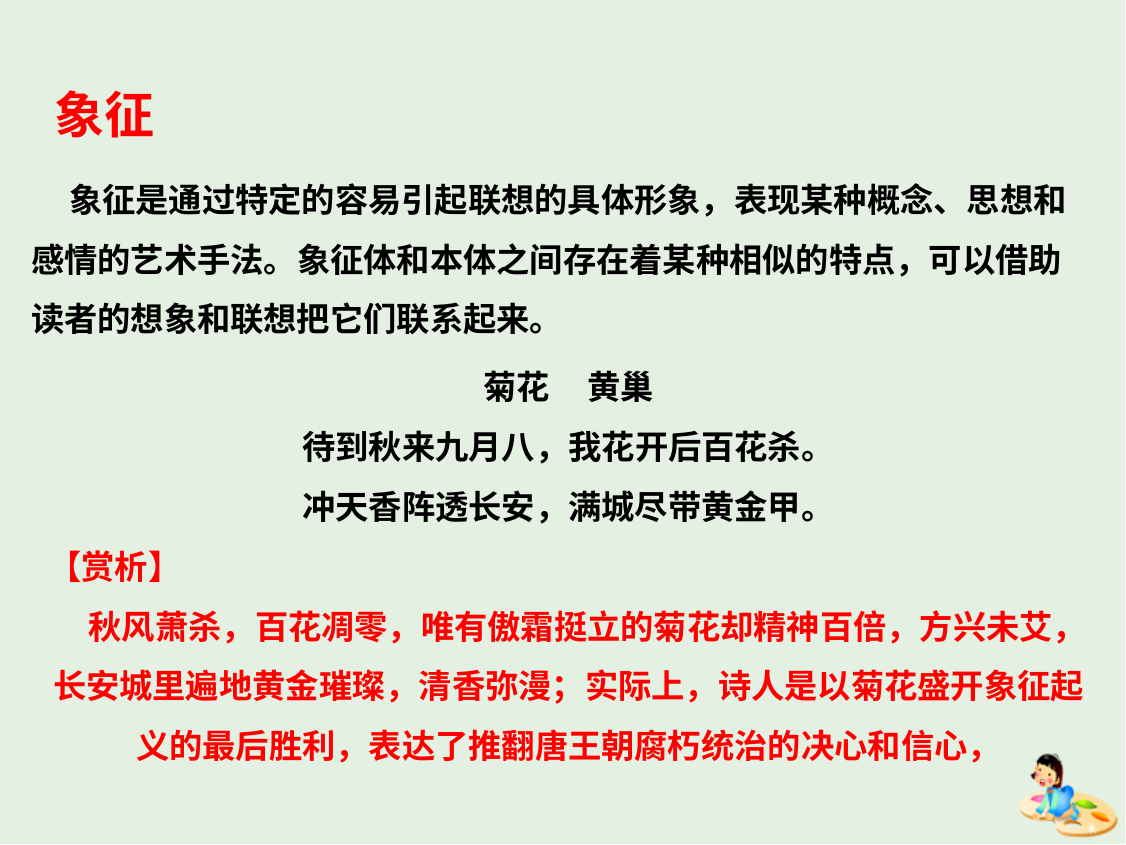

象征
    象征是通过特定的容易引起联想的具体形象，表现某种概念、思想和感情的艺术手法。象征体和本体之间存在着某种相似的特点，可以借助读者的想象和联想把它们联系起来。
菊花     黄巢
待到秋来九月八，我花开后百花杀。
冲天香阵透长安，满城尽带黄金甲。
【赏析】
    秋风萧杀，百花凋零，唯有傲霜挺立的菊花却精神百倍，方兴未艾，长安城里遍地黄金璀璨，清香弥漫；实际上，诗人是以菊花盛开象征起义的最后胜利，表达了推翻唐王朝腐朽统治的决心和信心，